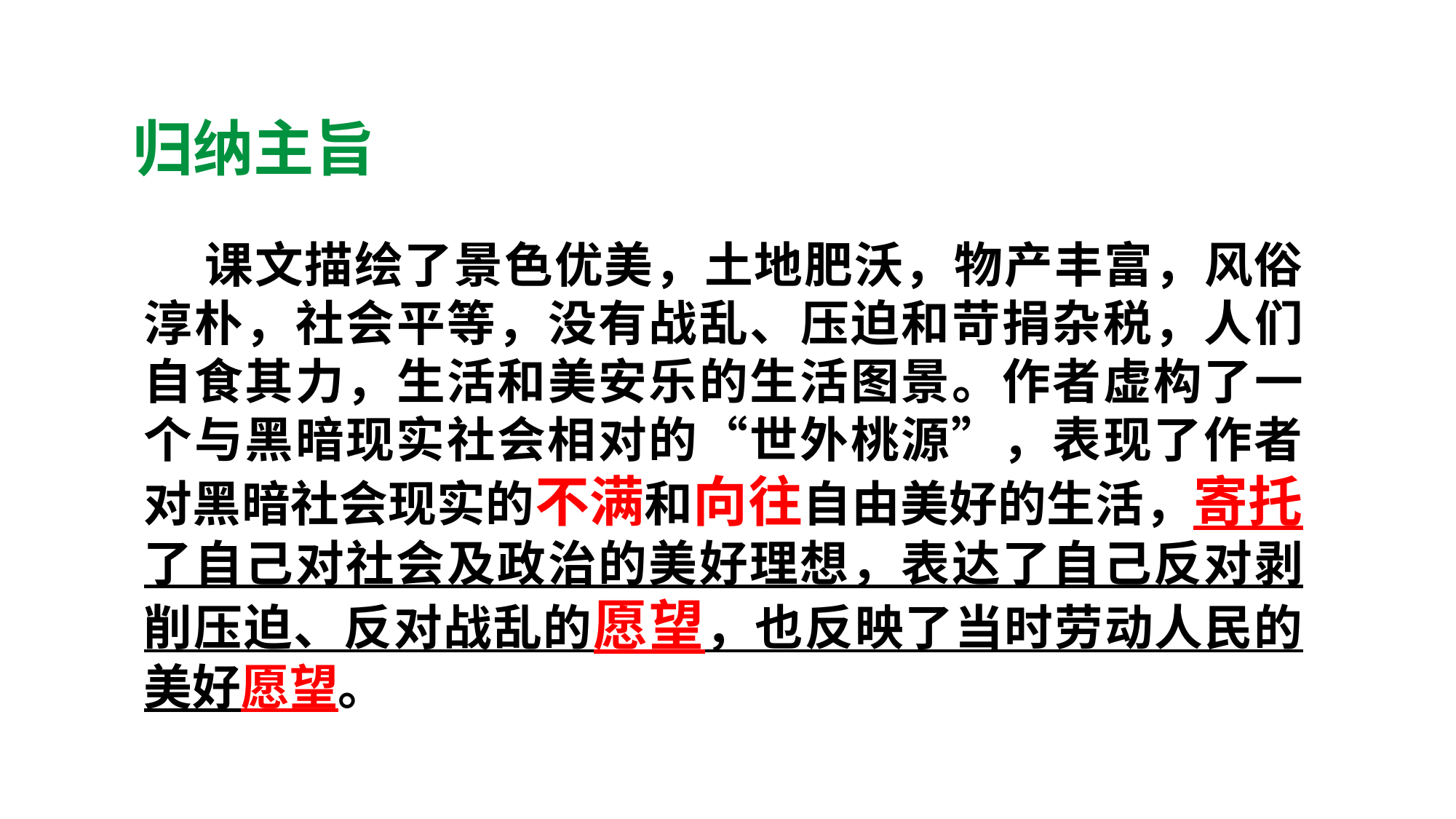

归纳主旨
    课文描绘了景色优美，土地肥沃，物产丰富，风俗淳朴，社会平等，没有战乱、压迫和苛捐杂税，人们自食其力，生活和美安乐的生活图景。作者虚构了一个与黑暗现实社会相对的“世外桃源”，表现了作者对黑暗社会现实的不满和向往自由美好的生活，寄托了自己对社会及政治的美好理想，表达了自己反对剥削压迫、反对战乱的愿望，也反映了当时劳动人民的美好愿望。